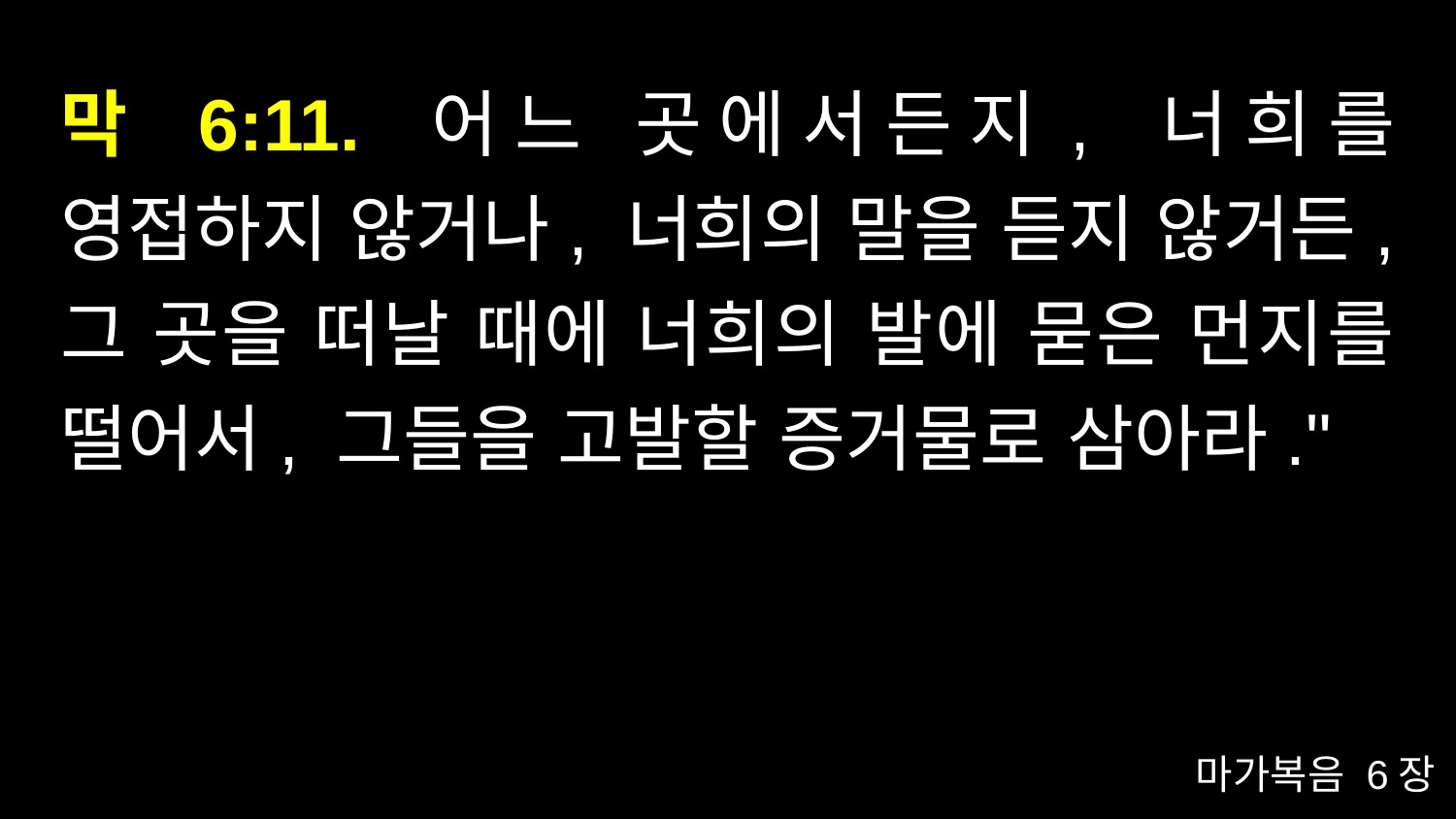

# 막 6:11. 어느 곳에서든지, 너희를 영접하지 않거나, 너희의 말을 듣지 않거든, 그 곳을 떠날 때에 너희의 발에 묻은 먼지를 떨어서, 그들을 고발할 증거물로 삼아라."
마가복음 6장